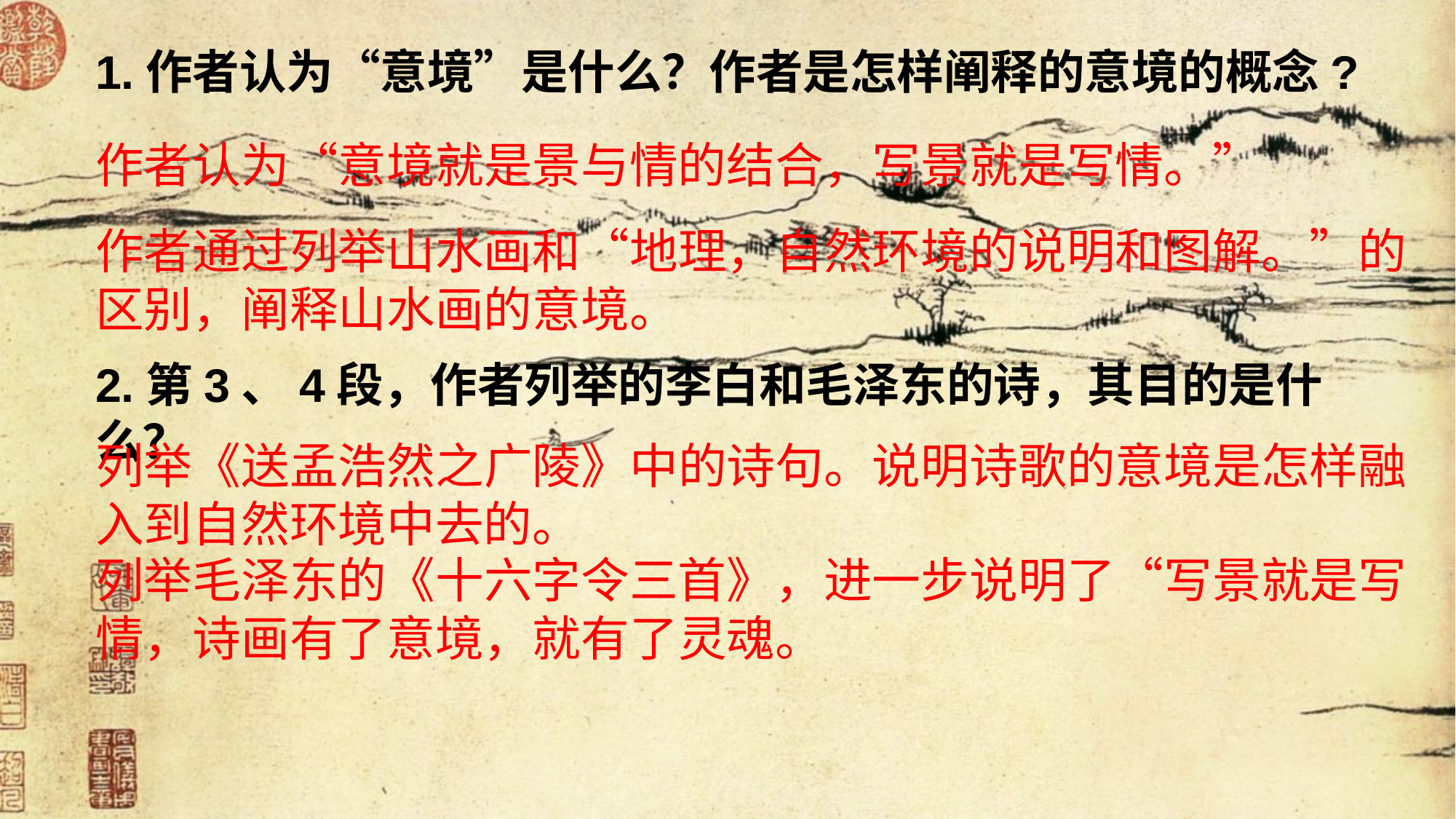

1.作者认为“意境”是什么？作者是怎样阐释的意境的概念?
作者认为“意境就是景与情的结合，写景就是写情。”
作者通过列举山水画和“地理，自然环境的说明和图解。”的区别，阐释山水画的意境。
2.第3、4段，作者列举的李白和毛泽东的诗，其目的是什么？
列举《送孟浩然之广陵》中的诗句。说明诗歌的意境是怎样融入到自然环境中去的。
列举毛泽东的《十六字令三首》，进一步说明了“写景就是写情，诗画有了意境，就有了灵魂。